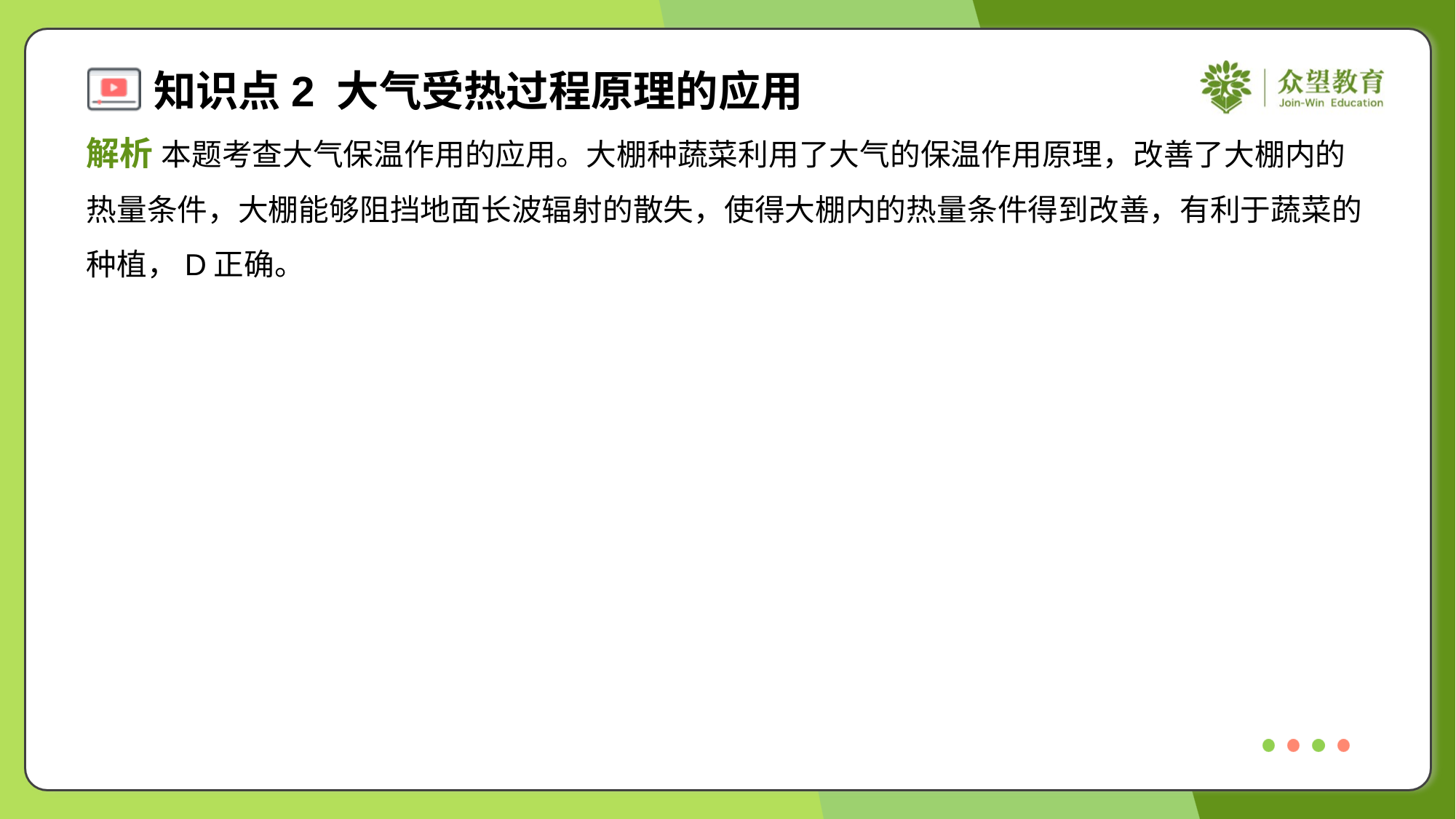

解析 本题考查大气保温作用的应用。大棚种蔬菜利用了大气的保温作用原理，改善了大棚内的
热量条件，大棚能够阻挡地面长波辐射的散失，使得大棚内的热量条件得到改善，有利于蔬菜的
种植，D正确。